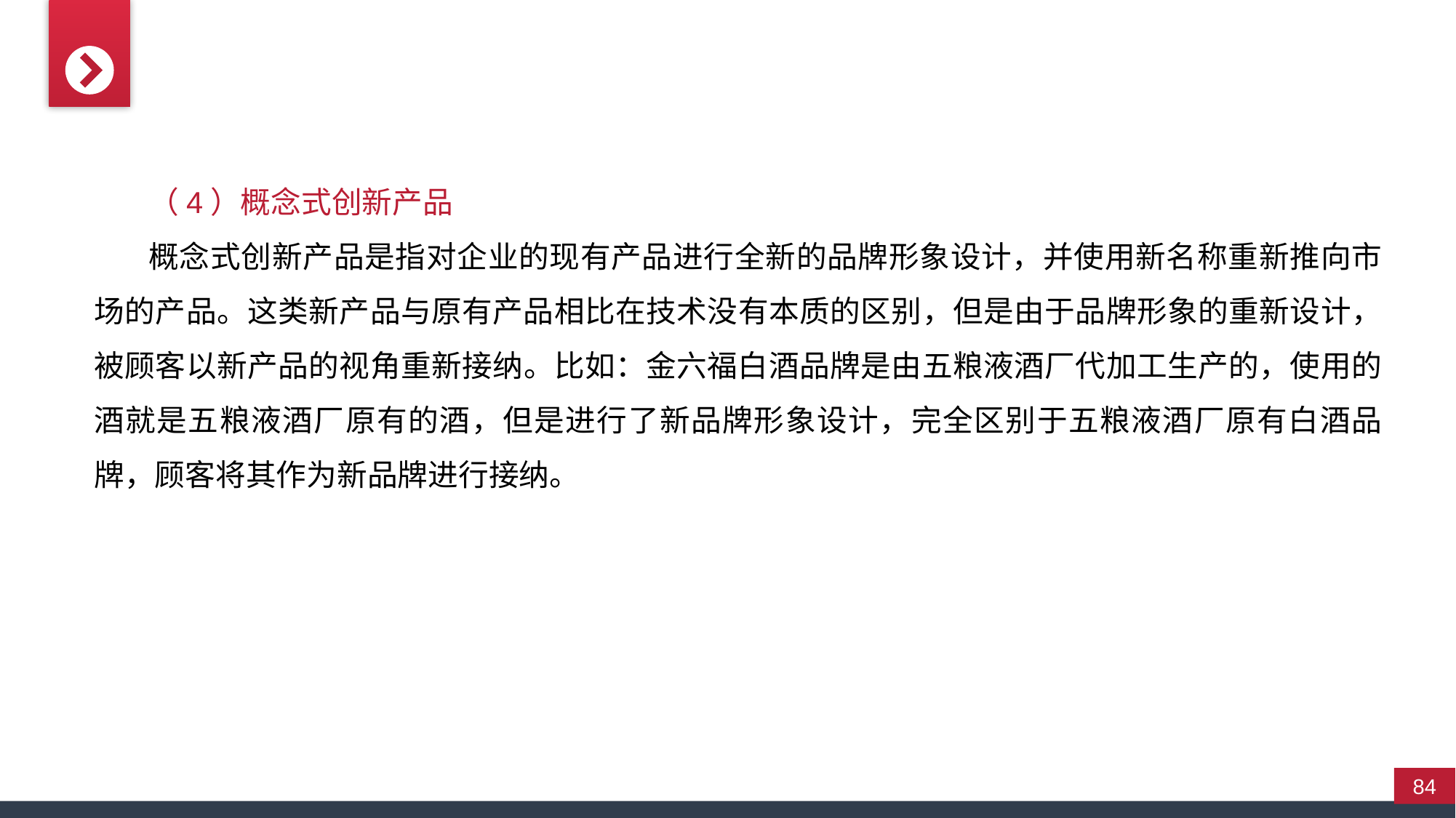

（4）概念式创新产品
概念式创新产品是指对企业的现有产品进行全新的品牌形象设计，并使用新名称重新推向市场的产品。这类新产品与原有产品相比在技术没有本质的区别，但是由于品牌形象的重新设计，被顾客以新产品的视角重新接纳。比如：金六福白酒品牌是由五粮液酒厂代加工生产的，使用的酒就是五粮液酒厂原有的酒，但是进行了新品牌形象设计，完全区别于五粮液酒厂原有白酒品牌，顾客将其作为新品牌进行接纳。